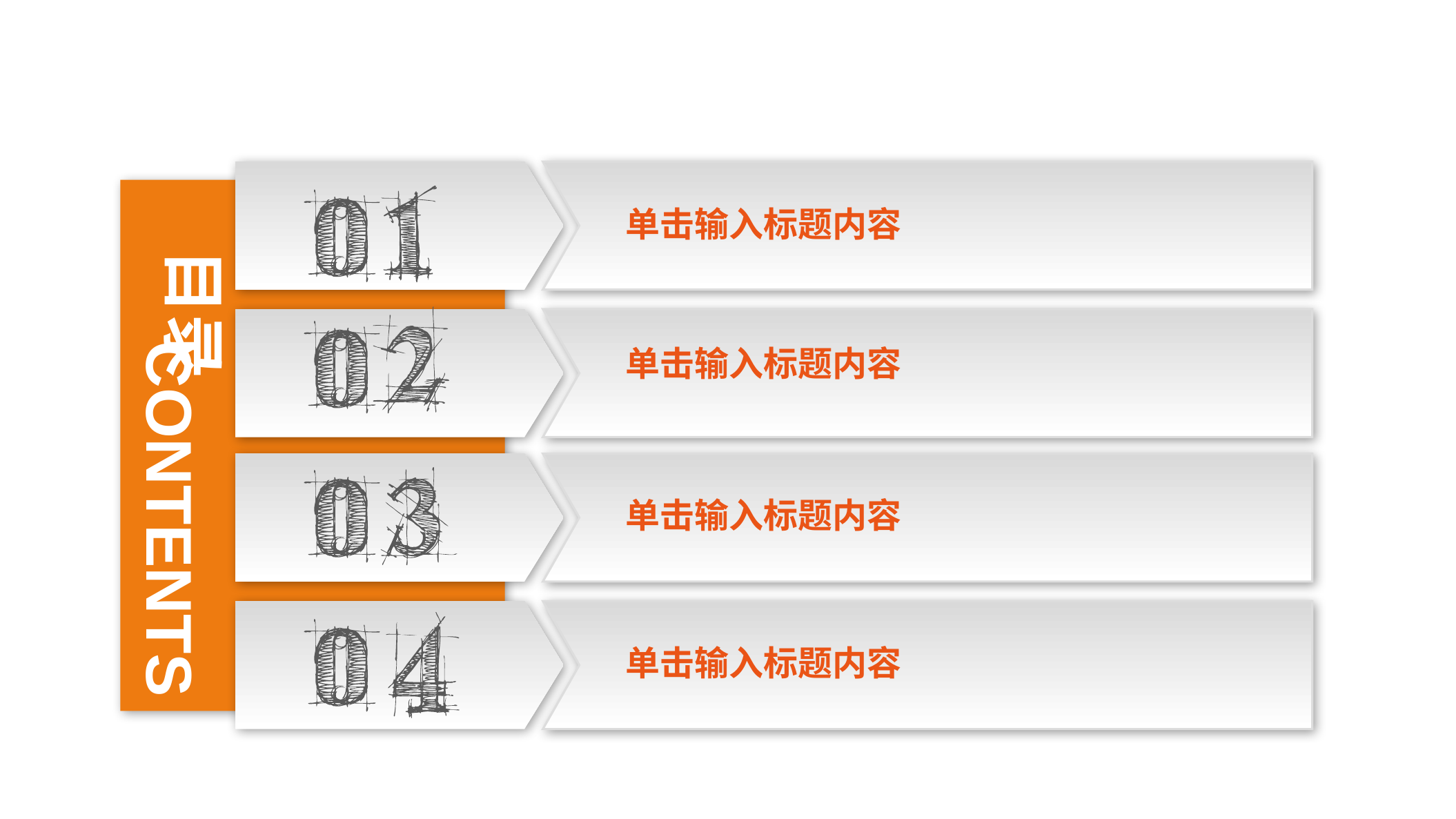

单击输入标题内容
目录

单击输入标题内容

CONTENTS
单击输入标题内容

单击输入标题内容